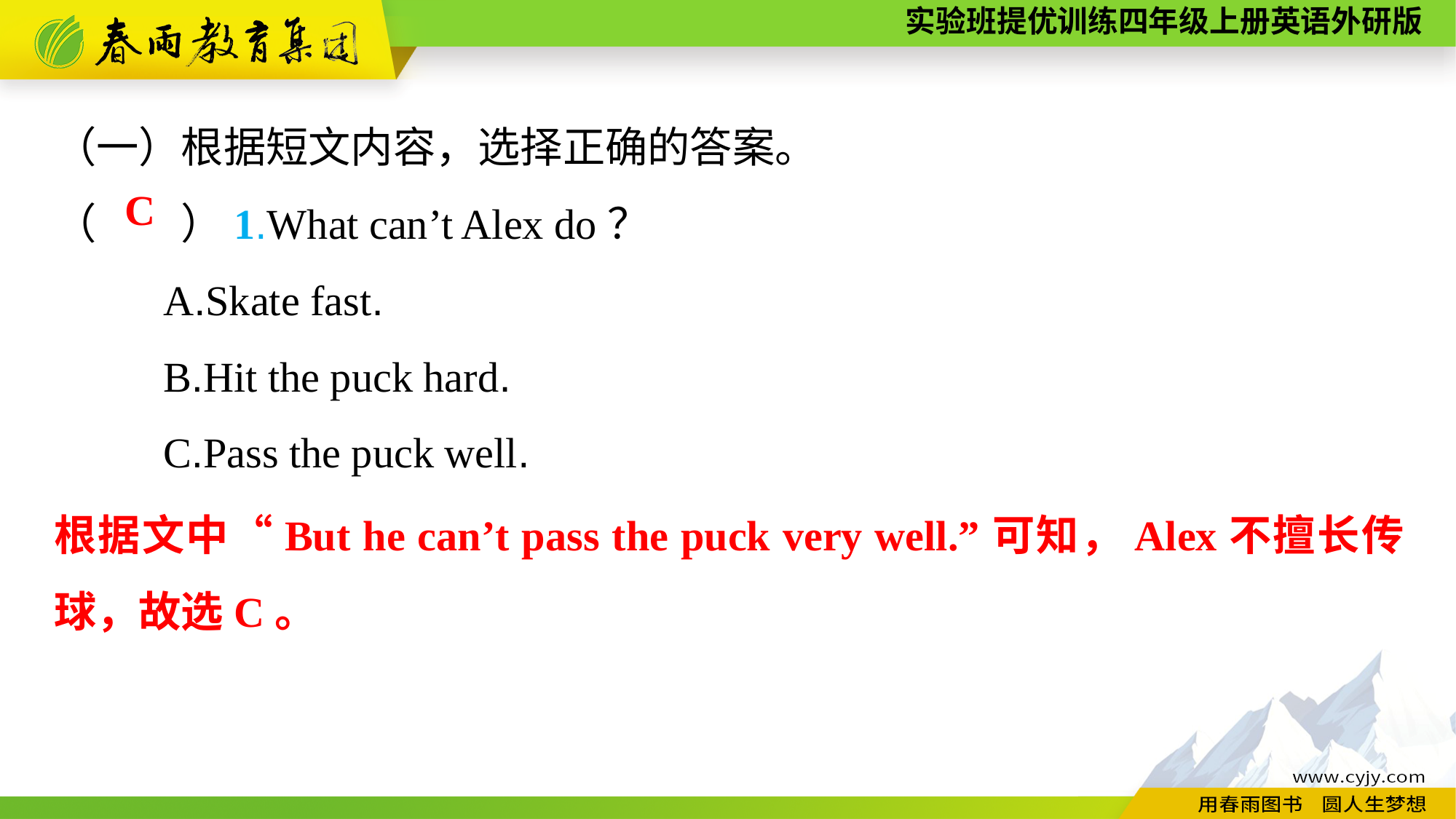

（一）根据短文内容，选择正确的答案。
（　　）1.What can’t Alex do？
	A.Skate fast.
	B.Hit the puck hard.
	C.Pass the puck well.
C
根据文中“But he can’t pass the puck very well.”可知，Alex不擅长传球，故选C。